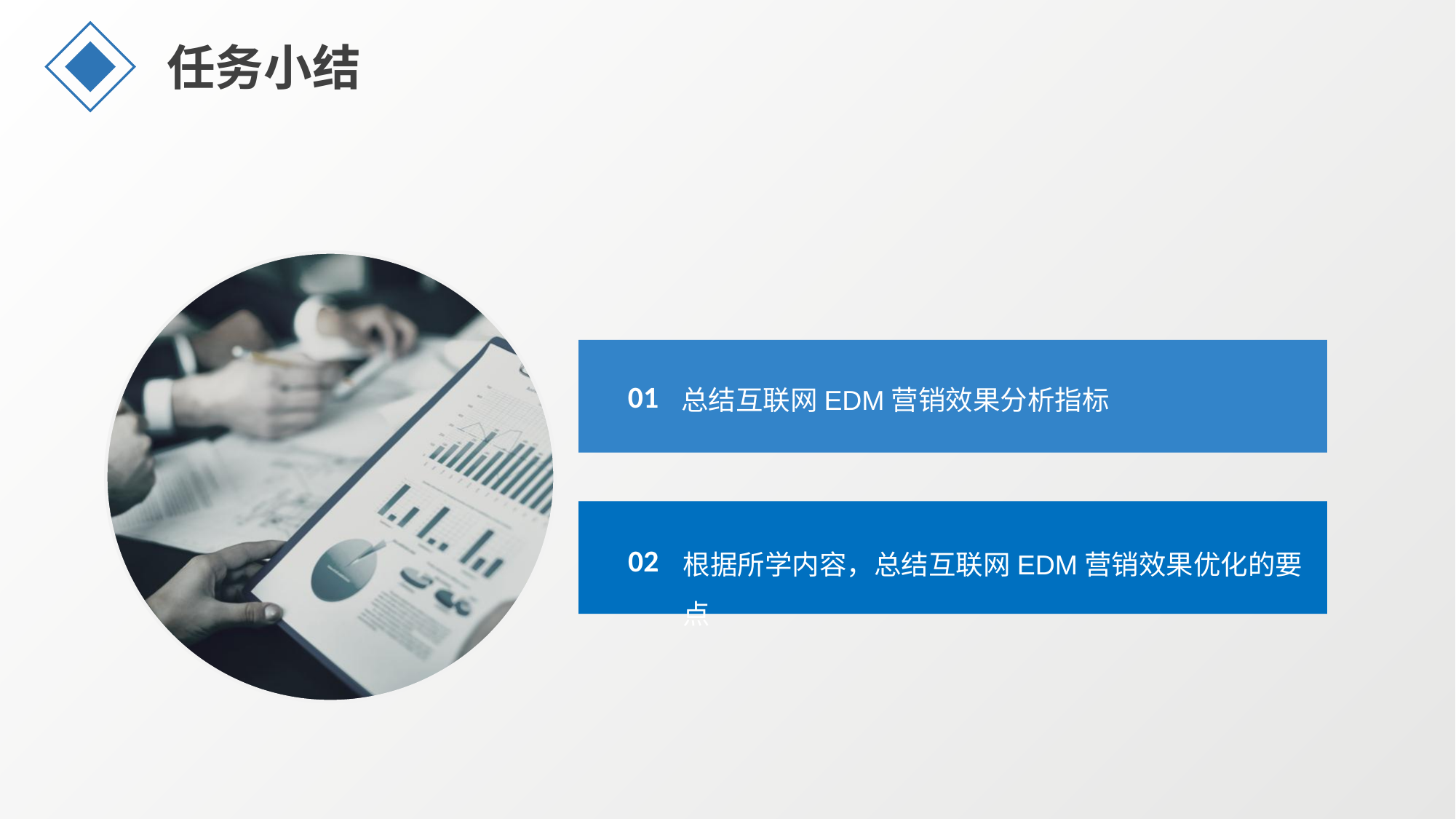

任务小结

总结互联网EDM营销效果分析指标
01

根据所学内容，总结互联网EDM营销效果优化的要点
02